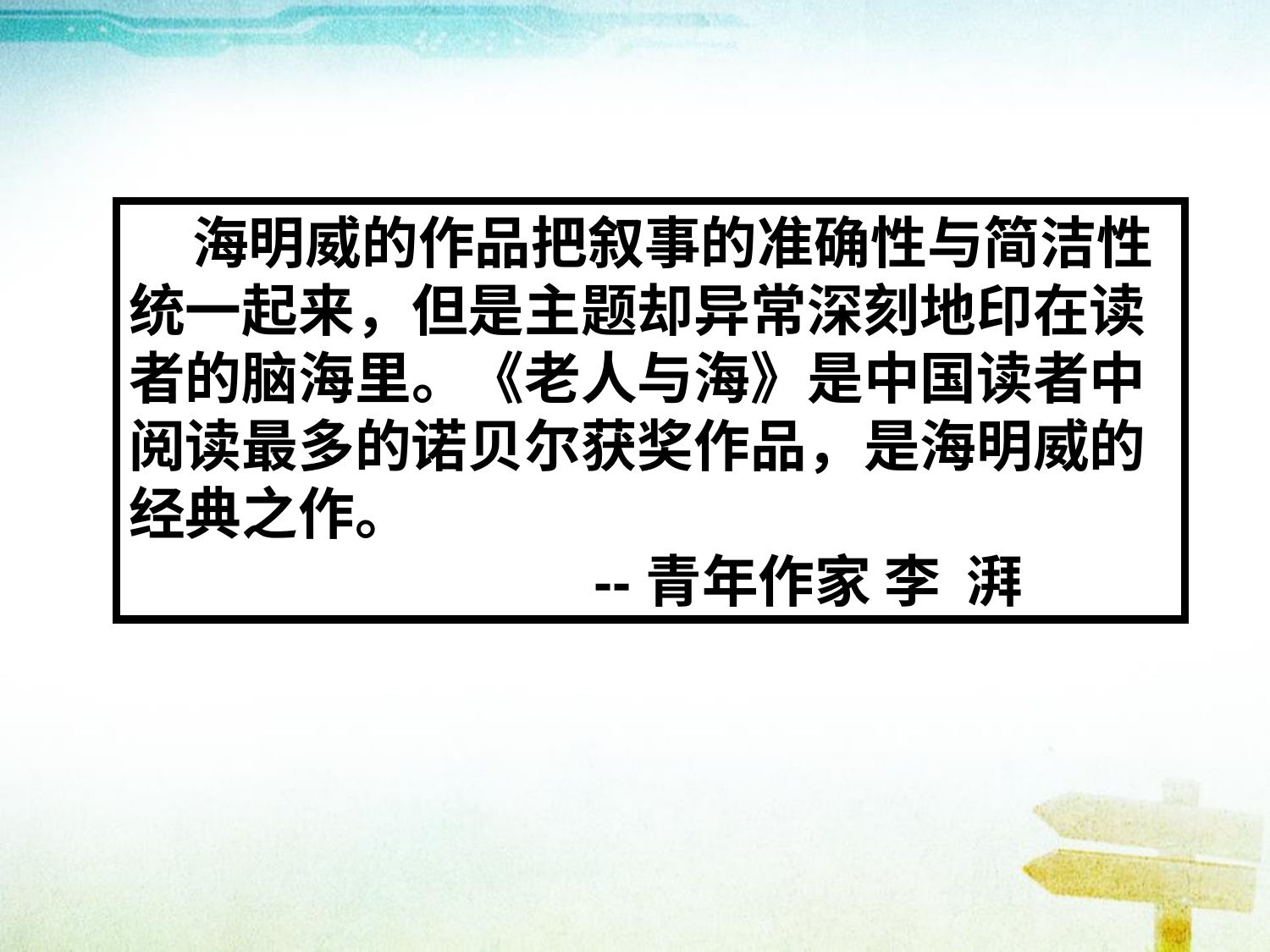

海明威的作品把叙事的准确性与简洁性统一起来，但是主题却异常深刻地印在读者的脑海里。《老人与海》是中国读者中阅读最多的诺贝尔获奖作品，是海明威的经典之作。
                                   --青年作家 李  湃